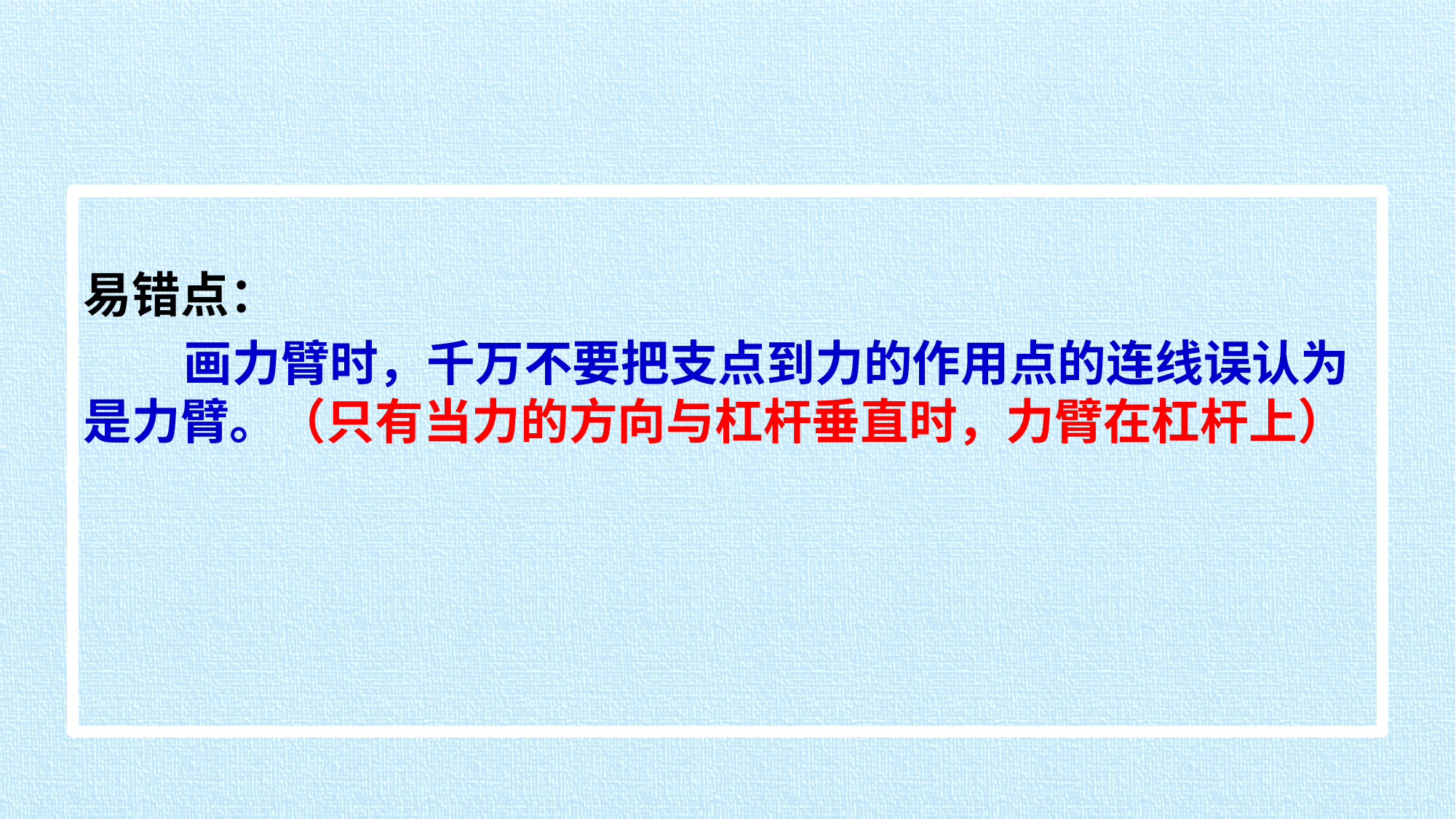

易错点：
        画力臂时，千万不要把支点到力的作用点的连线误认为是力臂。（只有当力的方向与杠杆垂直时，力臂在杠杆上）